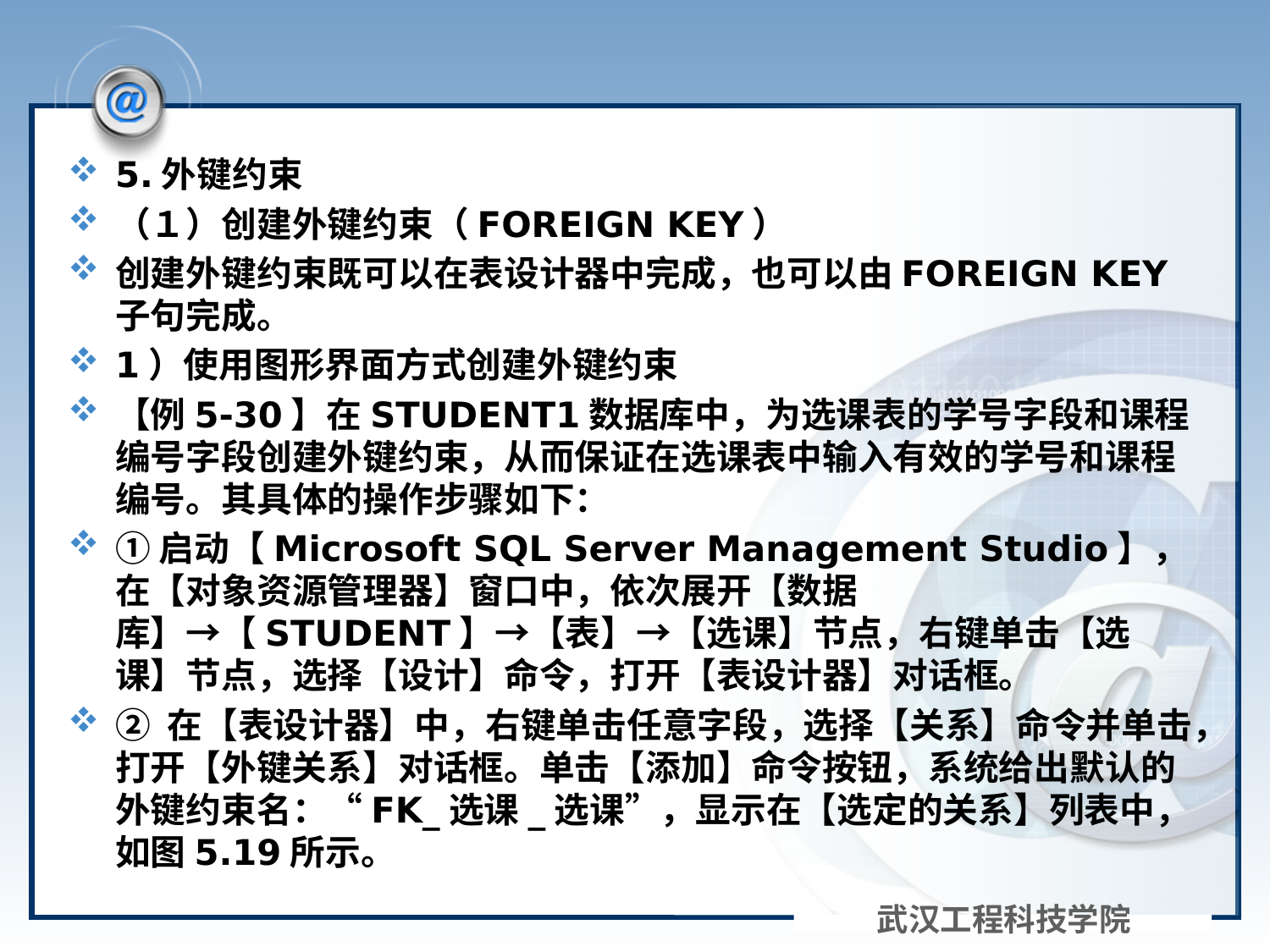

#
5.外键约束
（１）创建外键约束（FOREIGN KEY）
创建外键约束既可以在表设计器中完成，也可以由FOREIGN KEY子句完成。
1）使用图形界面方式创建外键约束
【例5-30】在STUDENT1数据库中，为选课表的学号字段和课程编号字段创建外键约束，从而保证在选课表中输入有效的学号和课程编号。其具体的操作步骤如下：
①启动【Microsoft SQL Server Management Studio】，在【对象资源管理器】窗口中，依次展开【数据库】→【STUDENT】→【表】→【选课】节点，右键单击【选课】节点，选择【设计】命令，打开【表设计器】对话框。
② 在【表设计器】中，右键单击任意字段，选择【关系】命令并单击，打开【外键关系】对话框。单击【添加】命令按钮，系统给出默认的外键约束名：“FK_选课_选课”，显示在【选定的关系】列表中，如图5.19所示。

武汉工程科技学院